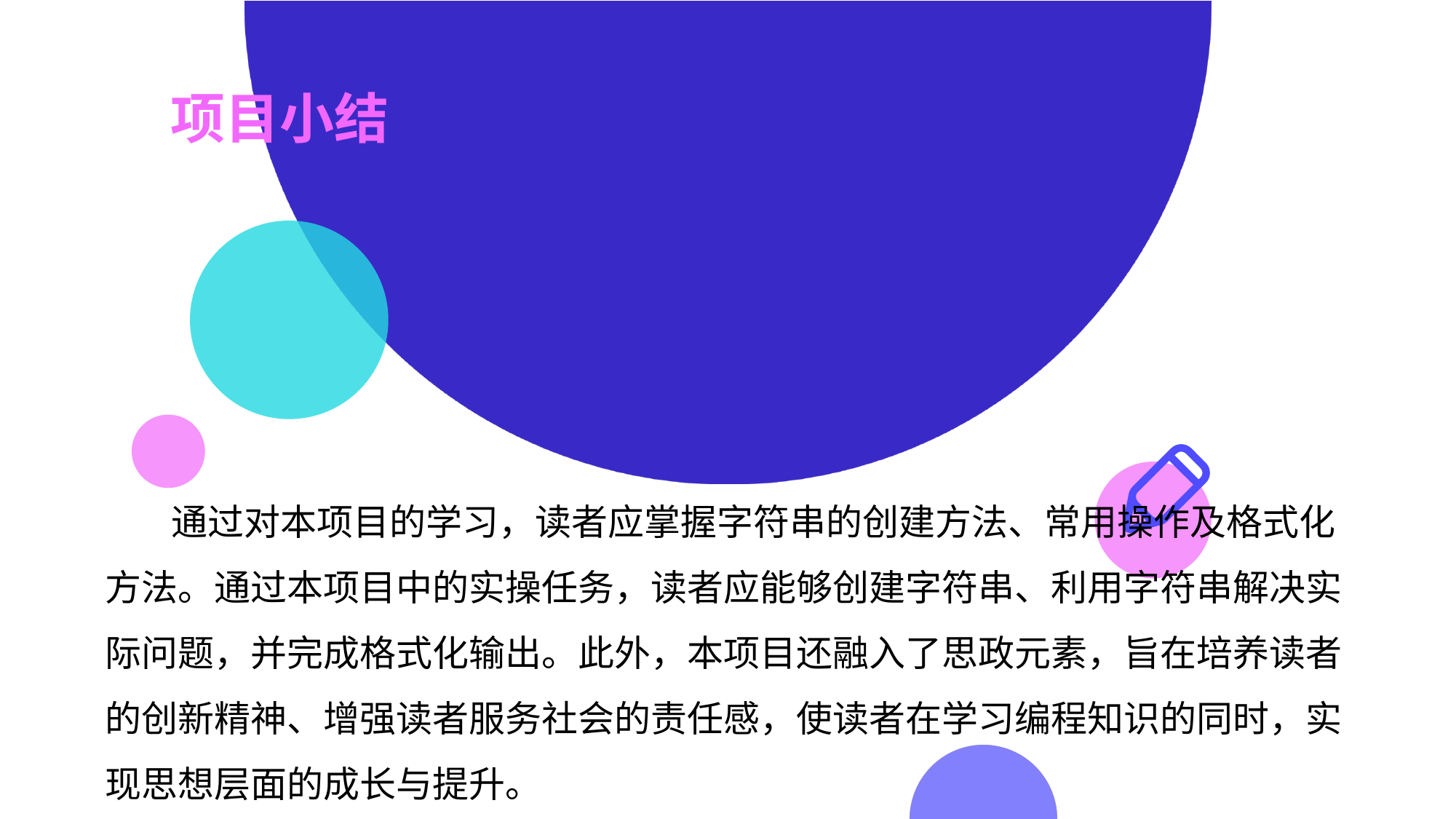

# 项目小结
       通过对本项目的学习，读者应掌握字符串的创建方法、常用操作及格式化方法。通过本项目中的实操任务，读者应能够创建字符串、利用字符串解决实际问题，并完成格式化输出。此外，本项目还融入了思政元素，旨在培养读者的创新精神、增强读者服务社会的责任感，使读者在学习编程知识的同时，实现思想层面的成长与提升。